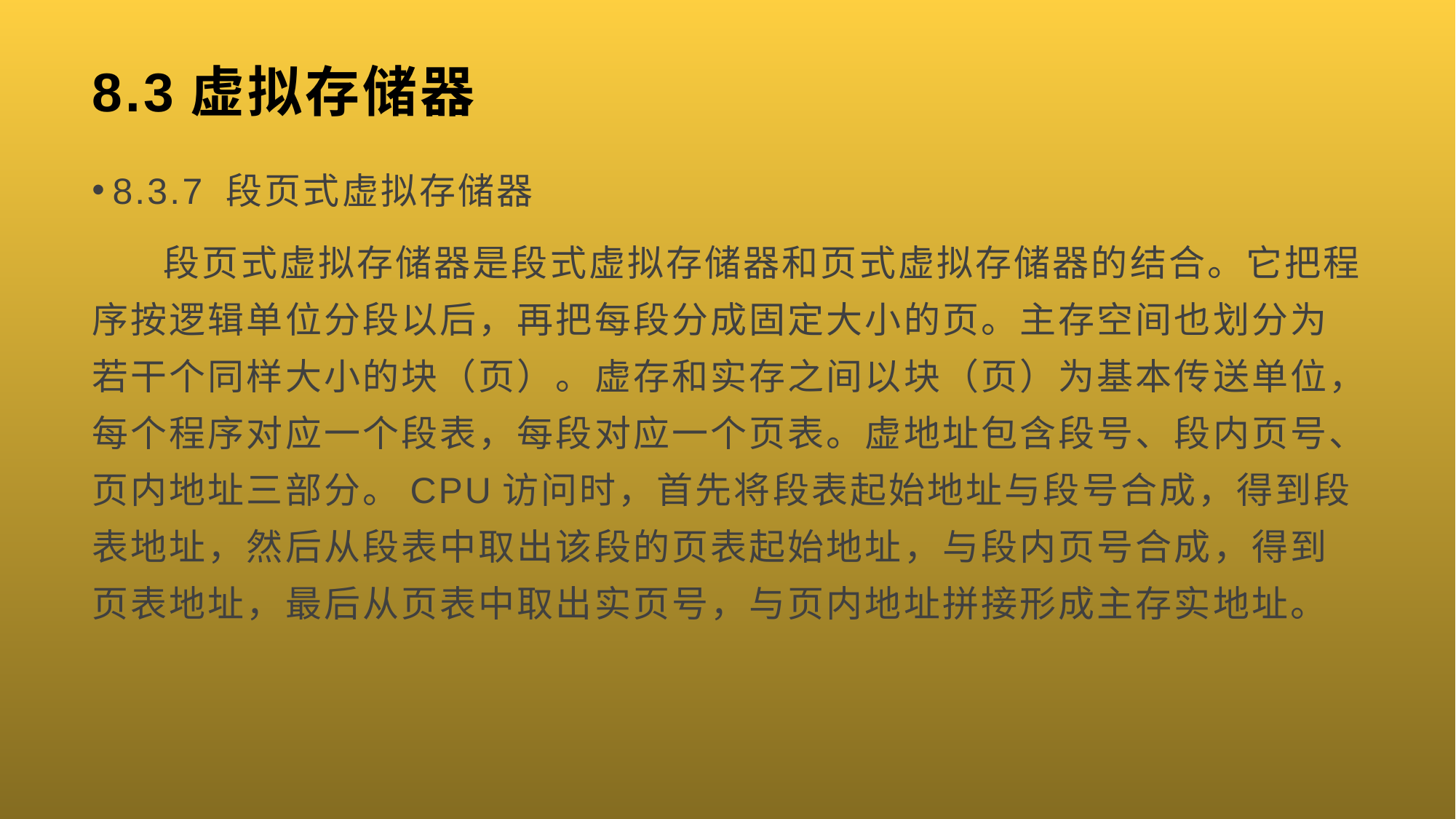

# 8.3虚拟存储器
8.3.7 段页式虚拟存储器
      段页式虚拟存储器是段式虚拟存储器和页式虚拟存储器的结合。它把程序按逻辑单位分段以后，再把每段分成固定大小的页。主存空间也划分为若干个同样大小的块（页）。虚存和实存之间以块（页）为基本传送单位，每个程序对应一个段表，每段对应一个页表。虚地址包含段号、段内页号、页内地址三部分。CPU访问时，首先将段表起始地址与段号合成，得到段表地址，然后从段表中取出该段的页表起始地址，与段内页号合成，得到页表地址，最后从页表中取出实页号，与页内地址拼接形成主存实地址。